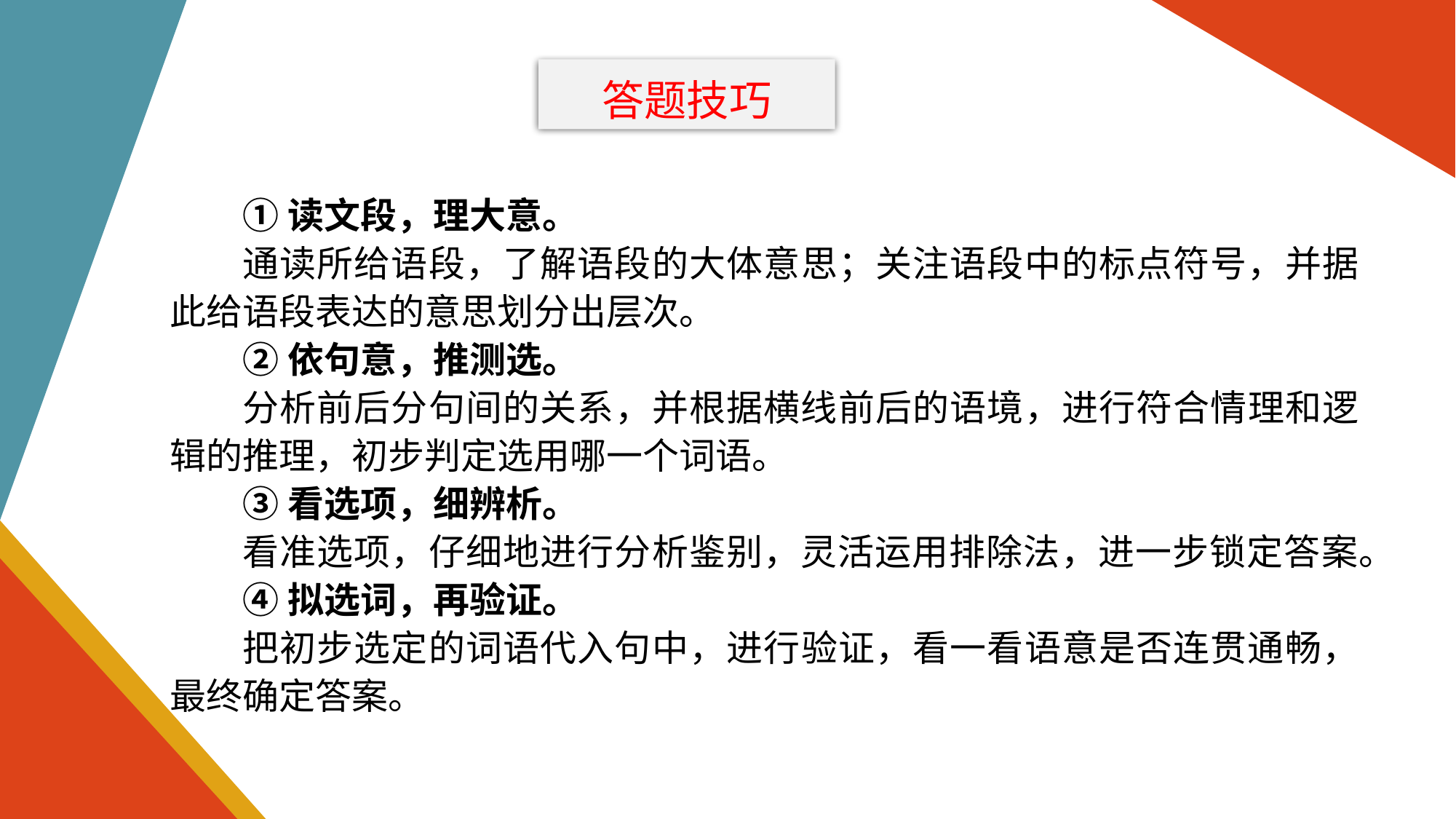

答题技巧
①读文段，理大意。
通读所给语段，了解语段的大体意思；关注语段中的标点符号，并据此给语段表达的意思划分出层次。
②依句意，推测选。
分析前后分句间的关系，并根据横线前后的语境，进行符合情理和逻辑的推理，初步判定选用哪一个词语。
③看选项，细辨析。
看准选项，仔细地进行分析鉴别，灵活运用排除法，进一步锁定答案。
④拟选词，再验证。
把初步选定的词语代入句中，进行验证，看一看语意是否连贯通畅，最终确定答案。